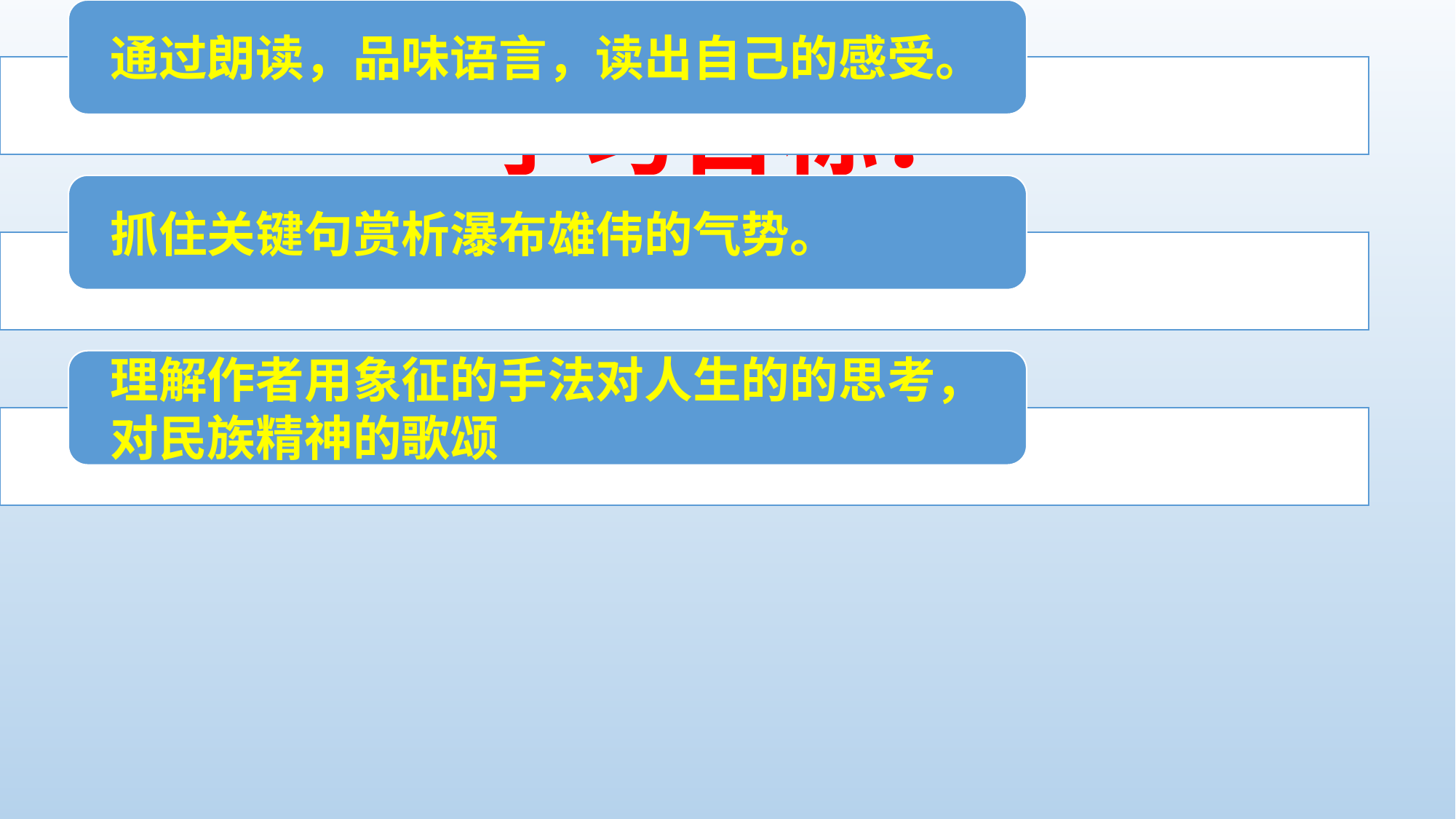

学习目标：

通过朗读，品味语言，读出自己的感受。

抓住关键句赏析瀑布雄伟的气势。

理解作者用象征的手法对人生的的思考，对民族精神的歌颂